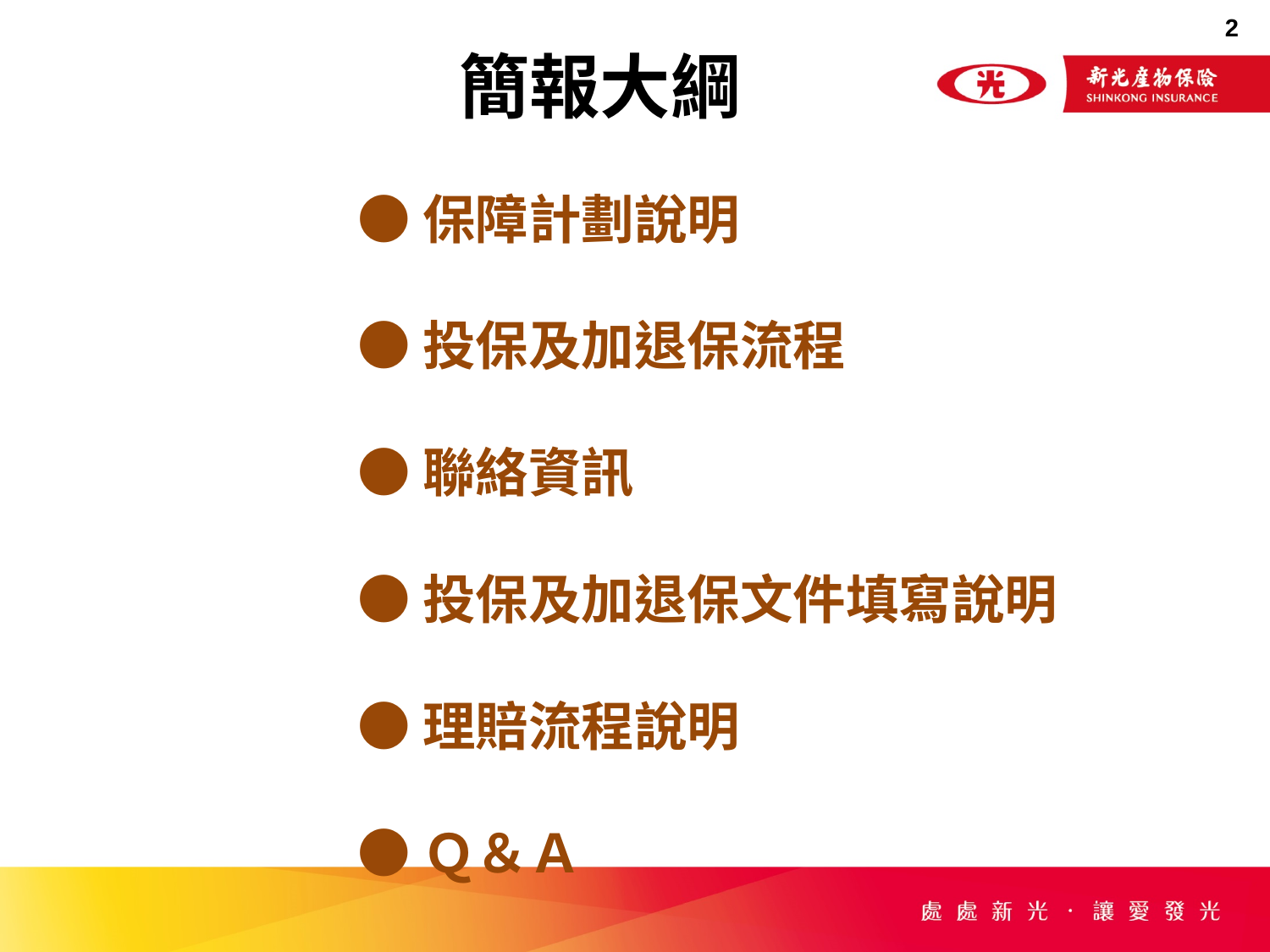

簡報大綱
●保障計劃說明
●投保及加退保流程
●聯絡資訊
●投保及加退保文件填寫說明
●理賠流程說明
●Ｑ＆Ａ